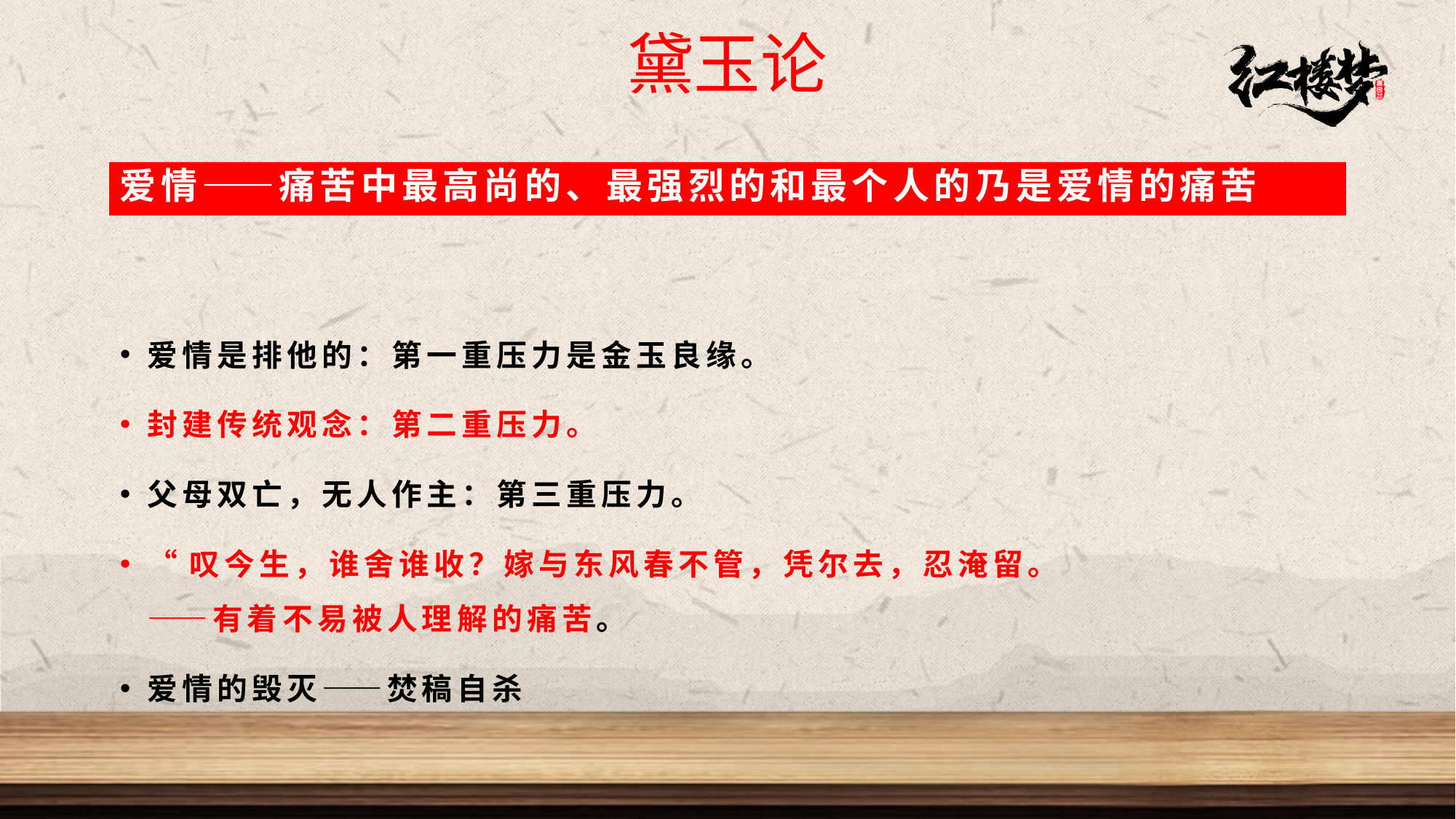

黛玉论
爱情——痛苦中最高尚的、最强烈的和最个人的乃是爱情的痛苦
爱情是排他的：第一重压力是金玉良缘。
封建传统观念：第二重压力。
父母双亡，无人作主：第三重压力。
“叹今生，谁舍谁收？嫁与东风春不管，凭尔去，忍淹留。——有着不易被人理解的痛苦。
爱情的毁灭——焚稿自杀